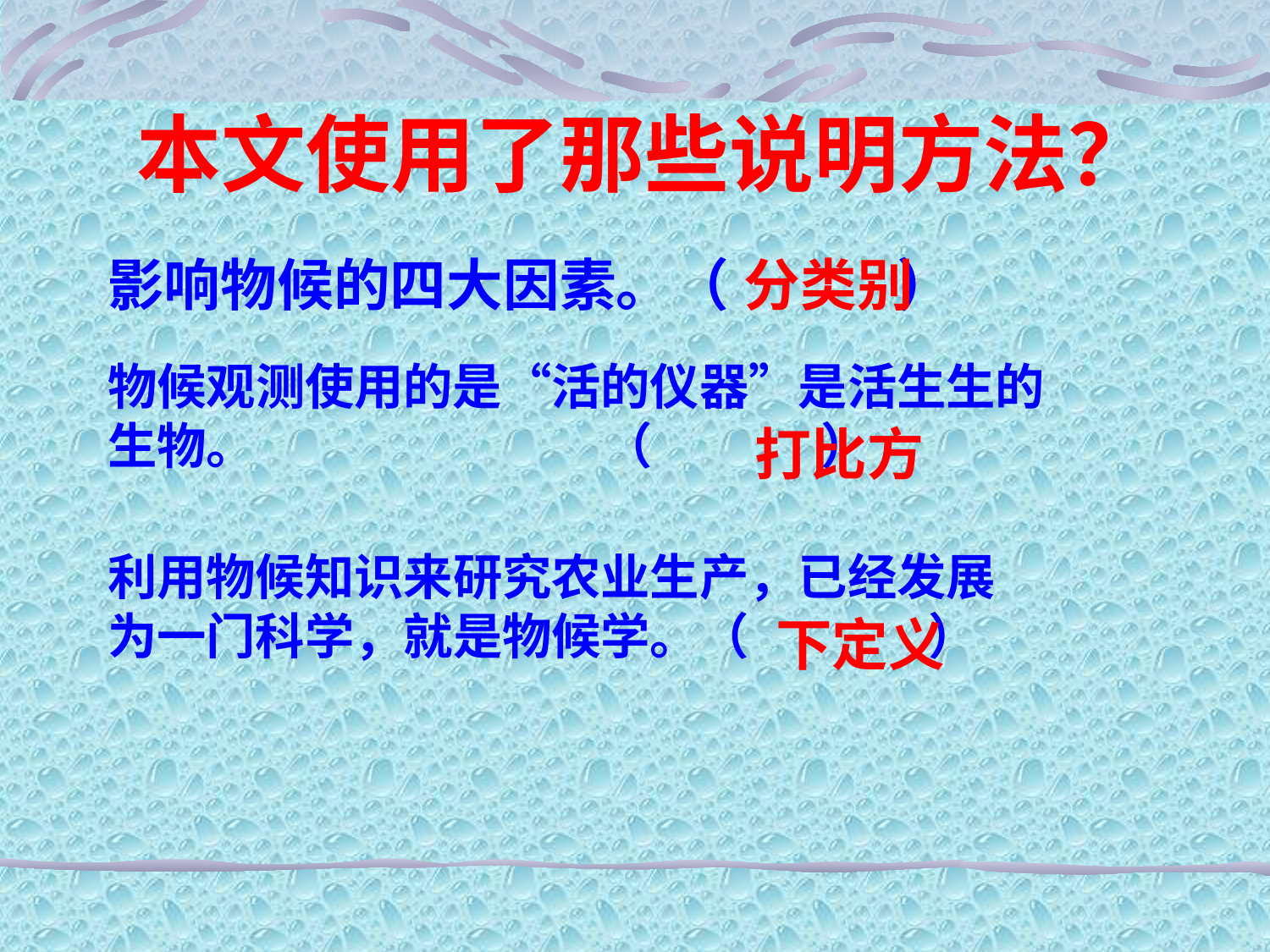

本文使用了那些说明方法？
影响物候的四大因素。（             ）
分类别
物候观测使用的是“活的仪器”是活生生的生物。                               （               ）
打比方
利用物候知识来研究农业生产，已经发展为一门科学，就是物候学。（                ）
下定义